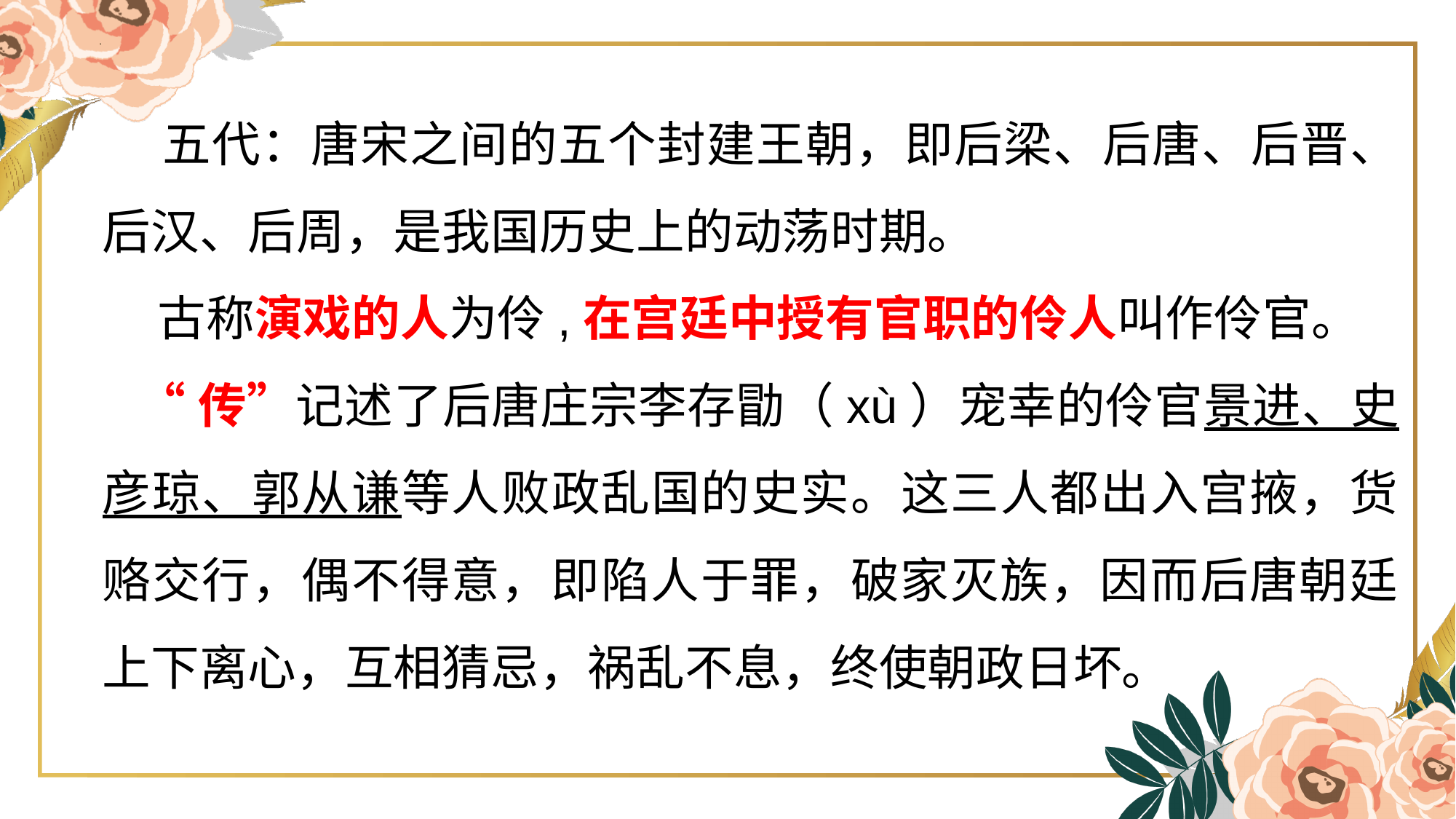

五代：唐宋之间的五个封建王朝，即后梁、后唐、后晋、后汉、后周，是我国历史上的动荡时期。
    古称演戏的人为伶,在宫廷中授有官职的伶人叫作伶官。
   “传”记述了后唐庄宗李存勖（xù）宠幸的伶官景进、史彦琼、郭从谦等人败政乱国的史实。这三人都出入宫掖，货赂交行，偶不得意，即陷人于罪，破家灭族，因而后唐朝廷上下离心，互相猜忌，祸乱不息，终使朝政日坏。